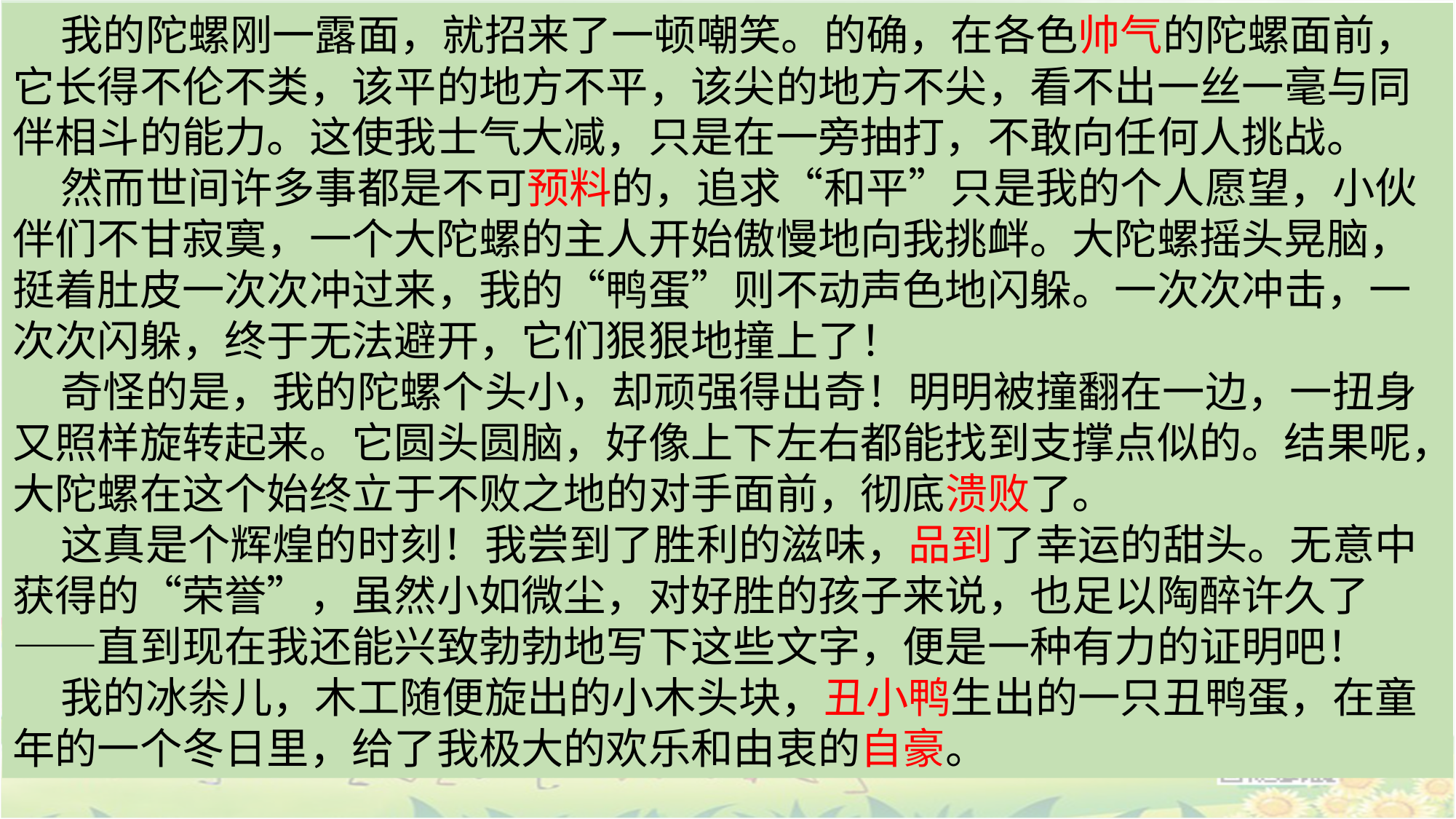

我的陀螺刚一露面，就招来了一顿嘲笑。的确，在各色帅气的陀螺面前，它长得不伦不类，该平的地方不平，该尖的地方不尖，看不出一丝一毫与同伴相斗的能力。这使我士气大减，只是在一旁抽打，不敢向任何人挑战。
    然而世间许多事都是不可预料的，追求“和平”只是我的个人愿望，小伙伴们不甘寂寞，一个大陀螺的主人开始傲慢地向我挑衅。大陀螺摇头晃脑，挺着肚皮一次次冲过来，我的“鸭蛋”则不动声色地闪躲。一次次冲击，一次次闪躲，终于无法避开，它们狠狠地撞上了！
    奇怪的是，我的陀螺个头小，却顽强得出奇！明明被撞翻在一边，一扭身又照样旋转起来。它圆头圆脑，好像上下左右都能找到支撑点似的。结果呢，大陀螺在这个始终立于不败之地的对手面前，彻底溃败了。
    这真是个辉煌的时刻！我尝到了胜利的滋味，品到了幸运的甜头。无意中获得的“荣誉”，虽然小如微尘，对好胜的孩子来说，也足以陶醉许久了——直到现在我还能兴致勃勃地写下这些文字，便是一种有力的证明吧！
    我的冰尜儿，木工随便旋出的小木头块，丑小鸭生出的一只丑鸭蛋，在童年的一个冬日里，给了我极大的欢乐和由衷的自豪。